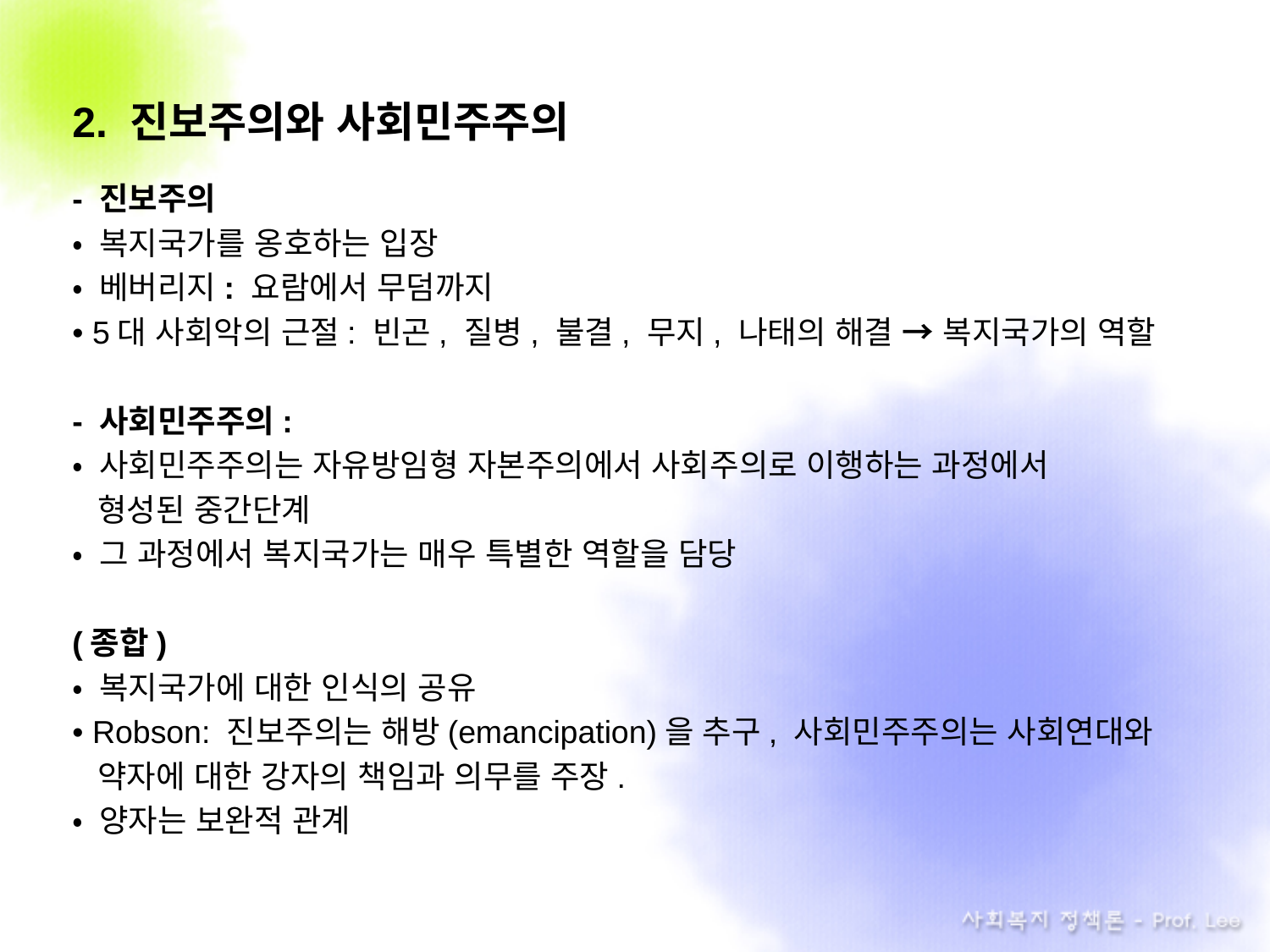

2. 진보주의와 사회민주주의

- 진보주의
• 복지국가를 옹호하는 입장
• 베버리지: 요람에서 무덤까지
• 5대 사회악의 근절: 빈곤, 질병, 불결, 무지, 나태의 해결 → 복지국가의 역할

- 사회민주주의:
• 사회민주주의는 자유방임형 자본주의에서 사회주의로 이행하는 과정에서
  형성된 중간단계
• 그 과정에서 복지국가는 매우 특별한 역할을 담당

(종합)
• 복지국가에 대한 인식의 공유
• Robson: 진보주의는 해방(emancipation)을 추구, 사회민주주의는 사회연대와
  약자에 대한 강자의 책임과 의무를 주장.
• 양자는 보완적 관계